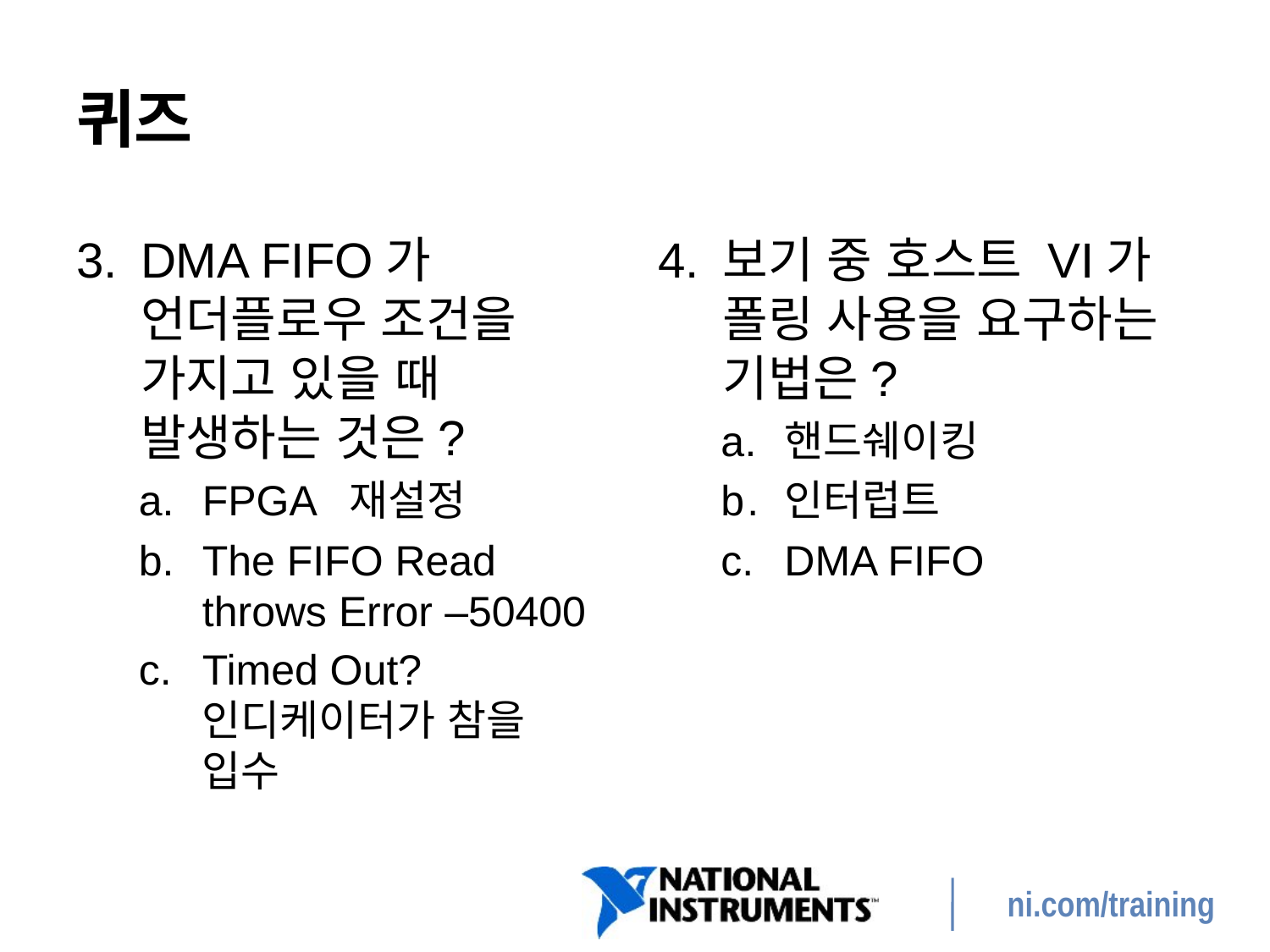

# 퀴즈
DMA FIFO가 언더플로우 조건을 가지고 있을 때 발생하는 것은?
FPGA  재설정
The FIFO Read throws Error –50400
Timed Out? 인디케이터가 참을 입수
보기 중 호스트 VI가 폴링 사용을 요구하는 기법은?
핸드쉐이킹
인터럽트
DMA FIFO